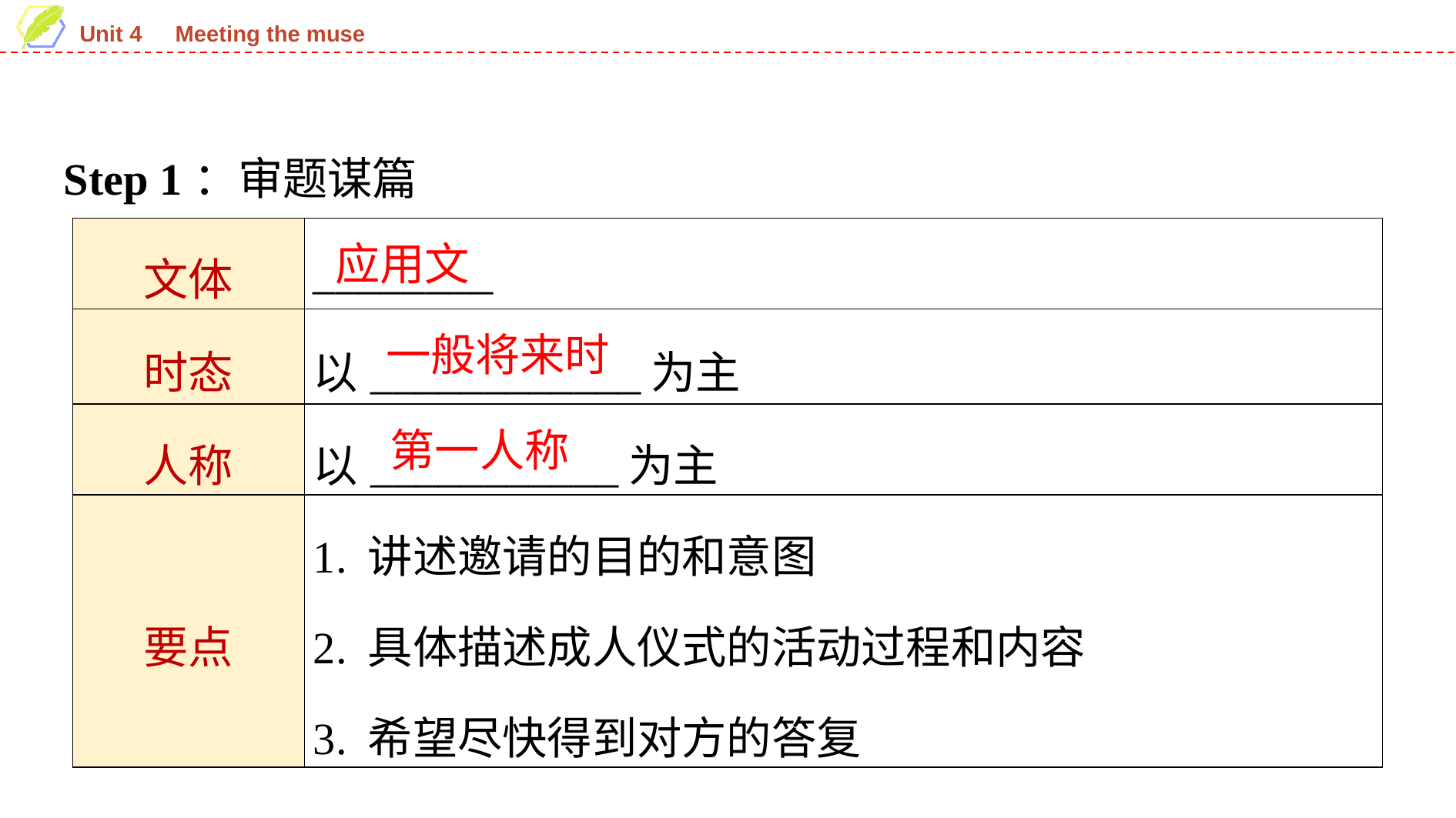

Step 1：审题谋篇
| 文体 | \_\_\_\_\_\_\_\_ |
| --- | --- |
| 时态 | 以\_\_\_\_\_\_\_\_\_\_\_\_为主 |
| 人称 | 以\_\_\_\_\_\_\_\_\_\_\_为主 |
| 要点 | 1. 讲述邀请的目的和意图 2. 具体描述成人仪式的活动过程和内容 3. 希望尽快得到对方的答复 |
应用文
一般将来时
第一人称